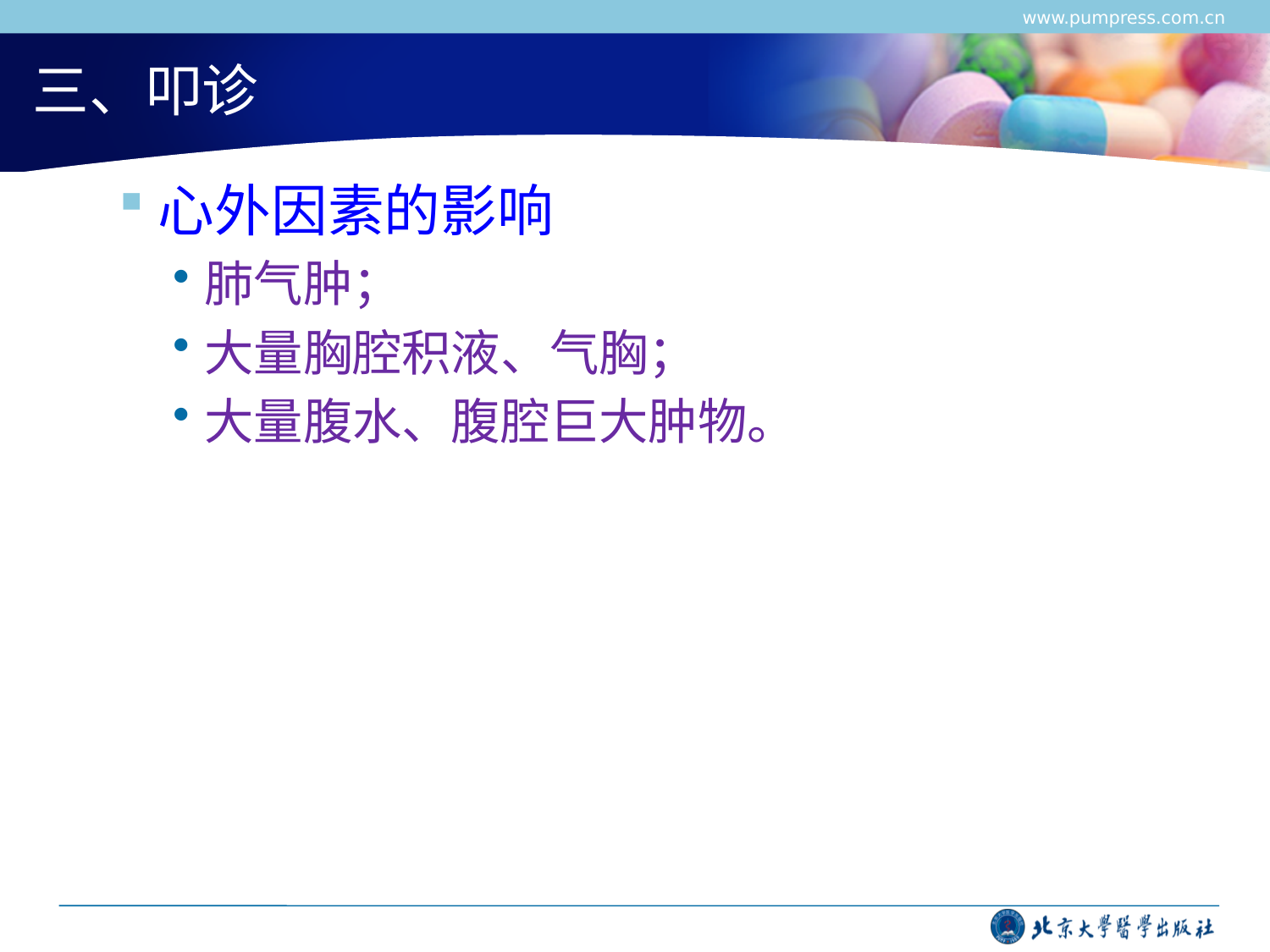

www.pumpress.com.cn
# 三、叩诊
心外因素的影响
肺气肿；
大量胸腔积液、气胸；
大量腹水、腹腔巨大肿物。